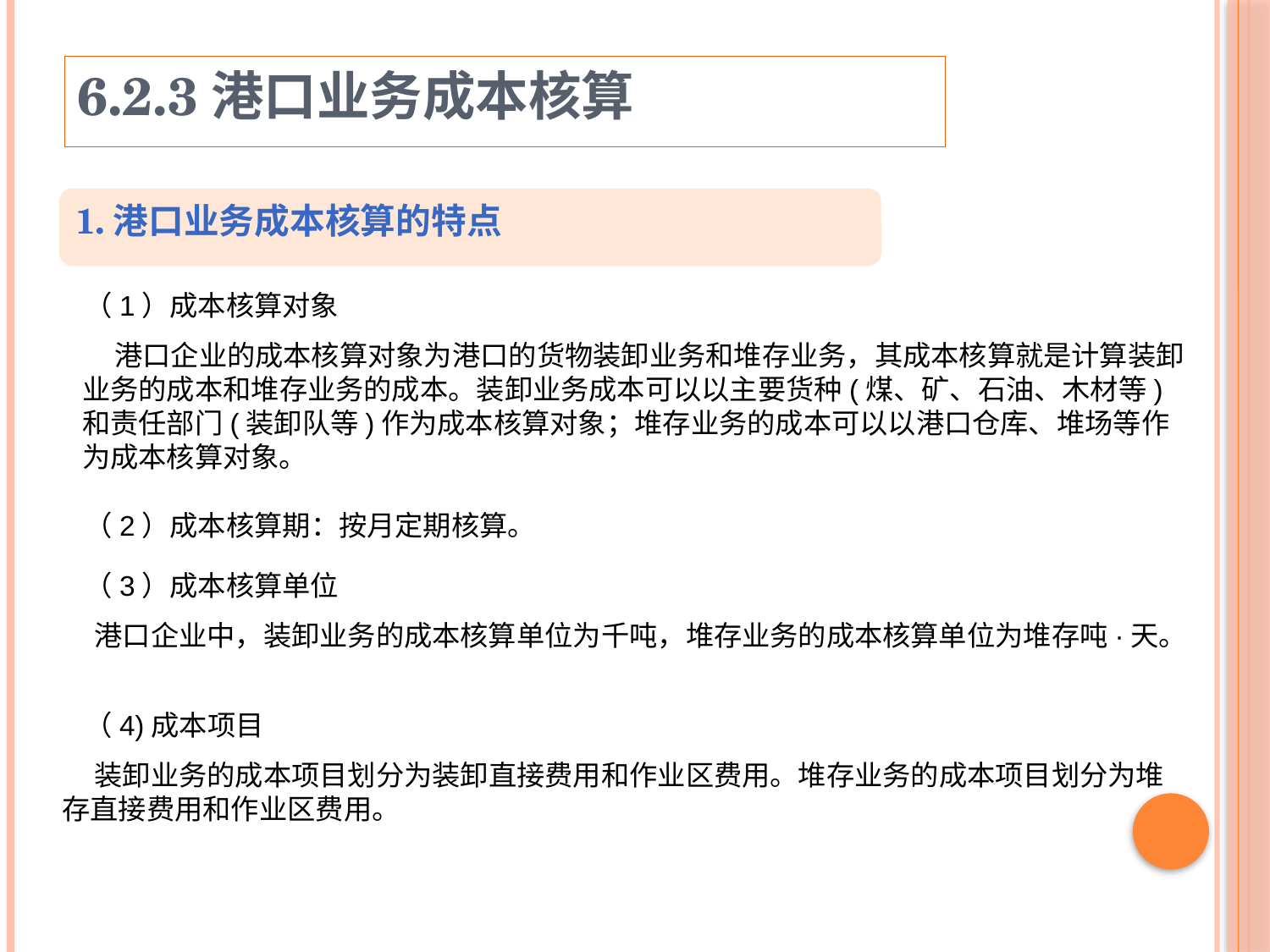

6.2.3港口业务成本核算
1.港口业务成本核算的特点
    （1）成本核算对象
    港口企业的成本核算对象为港口的货物装卸业务和堆存业务，其成本核算就是计算装卸业务的成本和堆存业务的成本。装卸业务成本可以以主要货种(煤、矿、石油、木材等)和责任部门(装卸队等)作为成本核算对象；堆存业务的成本可以以港口仓库、堆场等作为成本核算对象。
    （2）成本核算期：按月定期核算。
    （3）成本核算单位
    港口企业中，装卸业务的成本核算单位为千吨，堆存业务的成本核算单位为堆存吨·天。
    （4)成本项目
    装卸业务的成本项目划分为装卸直接费用和作业区费用。堆存业务的成本项目划分为堆存直接费用和作业区费用。